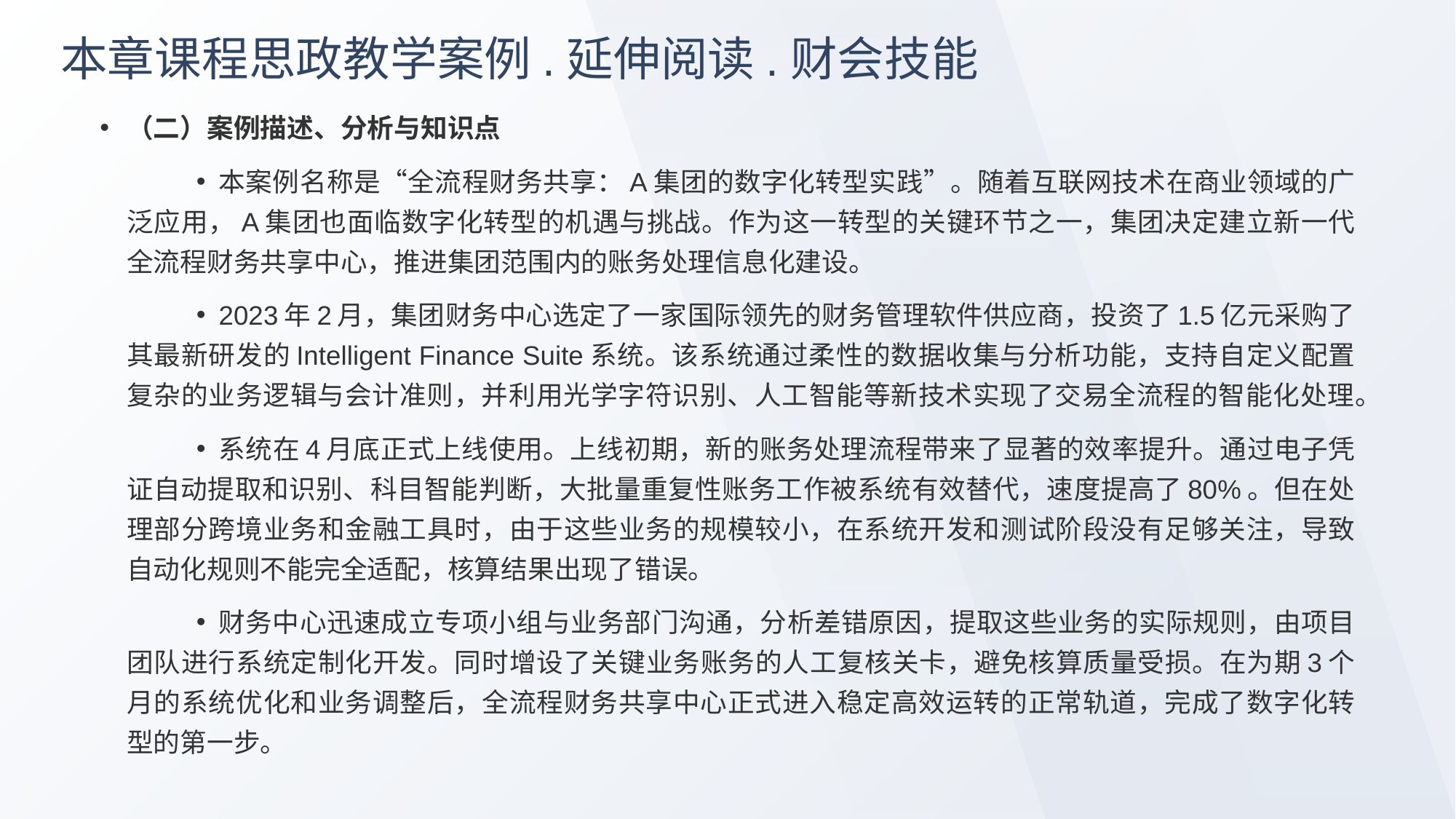

# 本章课程思政教学案例.延伸阅读.财会技能
（二）案例描述、分析与知识点
本案例名称是“全流程财务共享：A集团的数字化转型实践”。随着互联网技术在商业领域的广泛应用，A集团也面临数字化转型的机遇与挑战。作为这一转型的关键环节之一，集团决定建立新一代全流程财务共享中心，推进集团范围内的账务处理信息化建设。
2023年2月，集团财务中心选定了一家国际领先的财务管理软件供应商，投资了1.5亿元采购了其最新研发的Intelligent Finance Suite系统。该系统通过柔性的数据收集与分析功能，支持自定义配置复杂的业务逻辑与会计准则，并利用光学字符识别、人工智能等新技术实现了交易全流程的智能化处理。
系统在4月底正式上线使用。上线初期，新的账务处理流程带来了显著的效率提升。通过电子凭证自动提取和识别、科目智能判断，大批量重复性账务工作被系统有效替代，速度提高了80%。但在处理部分跨境业务和金融工具时，由于这些业务的规模较小，在系统开发和测试阶段没有足够关注，导致自动化规则不能完全适配，核算结果出现了错误。
财务中心迅速成立专项小组与业务部门沟通，分析差错原因，提取这些业务的实际规则，由项目团队进行系统定制化开发。同时增设了关键业务账务的人工复核关卡，避免核算质量受损。在为期3个月的系统优化和业务调整后，全流程财务共享中心正式进入稳定高效运转的正常轨道，完成了数字化转型的第一步。